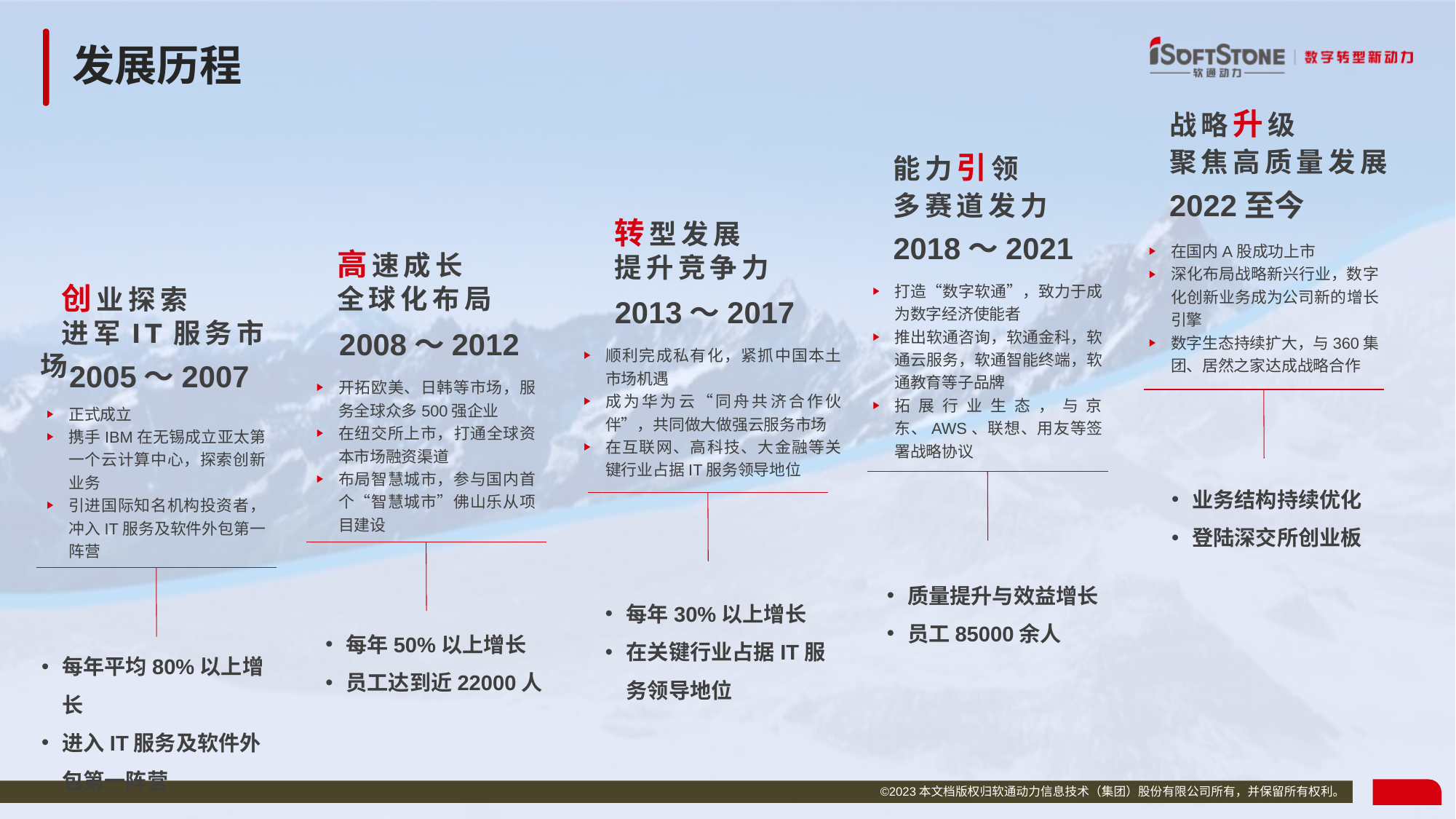

# 发展历程
战略升级
聚焦高质量发展
2022至今
在国内A股成功上市
深化布局战略新兴行业，数字化创新业务成为公司新的增长引擎
数字生态持续扩大，与360集团、居然之家达成战略合作
业务结构持续优化
登陆深交所创业板
能力引领
多赛道发力
2018～2021
打造“数字软通”，致力于成为数字经济使能者
推出软通咨询，软通金科，软通云服务，软通智能终端，软通教育等子品牌
拓展行业生态，与京东、AWS、联想、用友等签署战略协议

质量提升与效益增长
员工85000余人
转型发展
提升竞争力
2013～2017
顺利完成私有化，紧抓中国本土市场机遇
成为华为云“同舟共济合作伙伴”，共同做大做强云服务市场
在互联网、高科技、大金融等关键行业占据IT服务领导地位
每年30%以上增长
在关键行业占据IT服务领导地位
高速成长
全球化布局
2008～2012
开拓欧美、日韩等市场，服务全球众多500强企业
在纽交所上市，打通全球资本市场融资渠道
布局智慧城市，参与国内首个“智慧城市”佛山乐从项目建设

每年50%以上增长
员工达到近22000人
创业探索
进军IT服务市场
2005～2007

正式成立
携手IBM在无锡成立亚太第一个云计算中心，探索创新业务
引进国际知名机构投资者，冲入IT服务及软件外包第一阵营

每年平均80%以上增长
进入IT服务及软件外包第一阵营
4